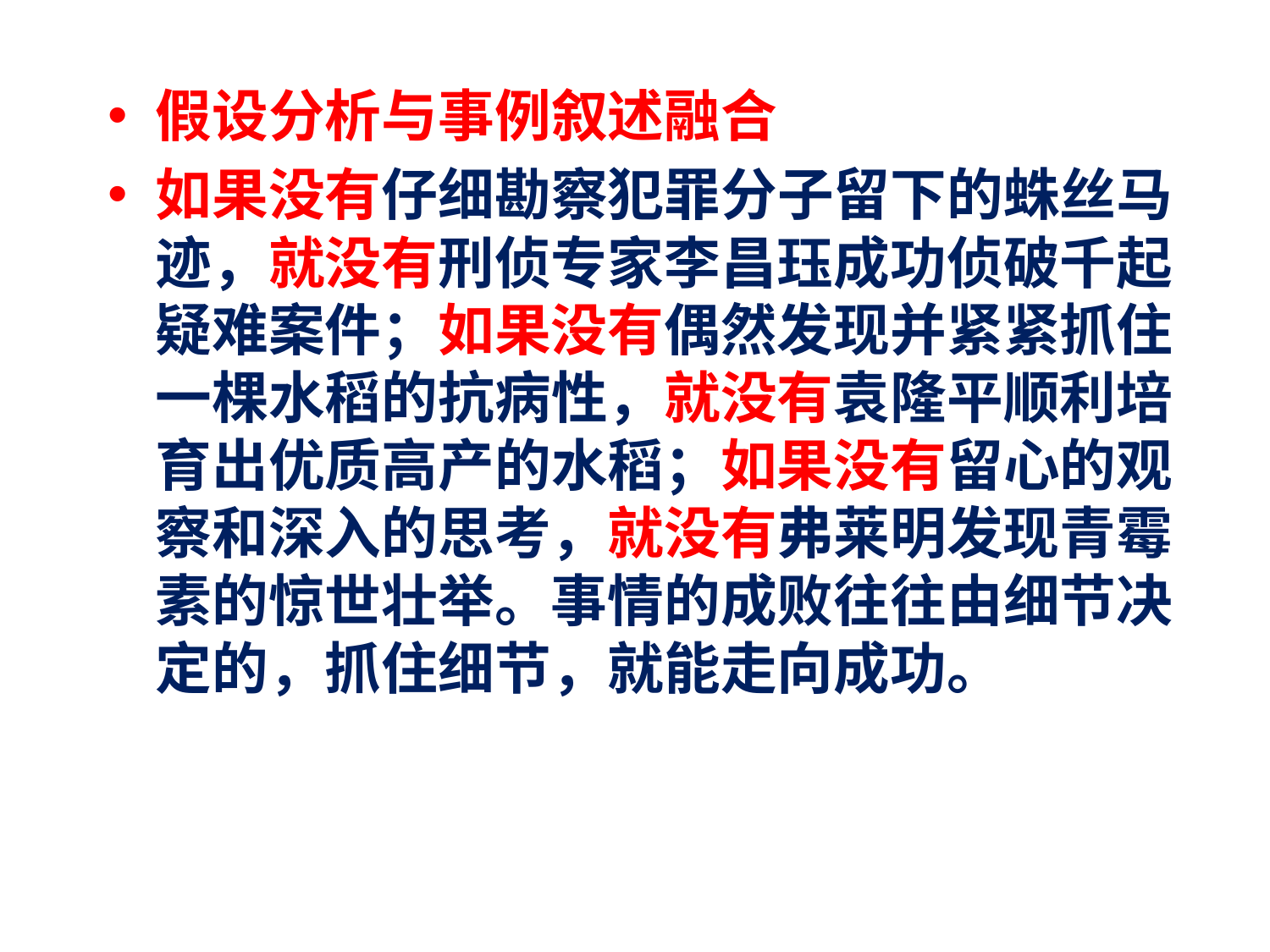

假设分析与事例叙述融合
如果没有仔细勘察犯罪分子留下的蛛丝马迹，就没有刑侦专家李昌珏成功侦破千起疑难案件；如果没有偶然发现并紧紧抓住一棵水稻的抗病性，就没有袁隆平顺利培育出优质高产的水稻；如果没有留心的观察和深入的思考，就没有弗莱明发现青霉素的惊世壮举。事情的成败往往由细节决定的，抓住细节，就能走向成功。